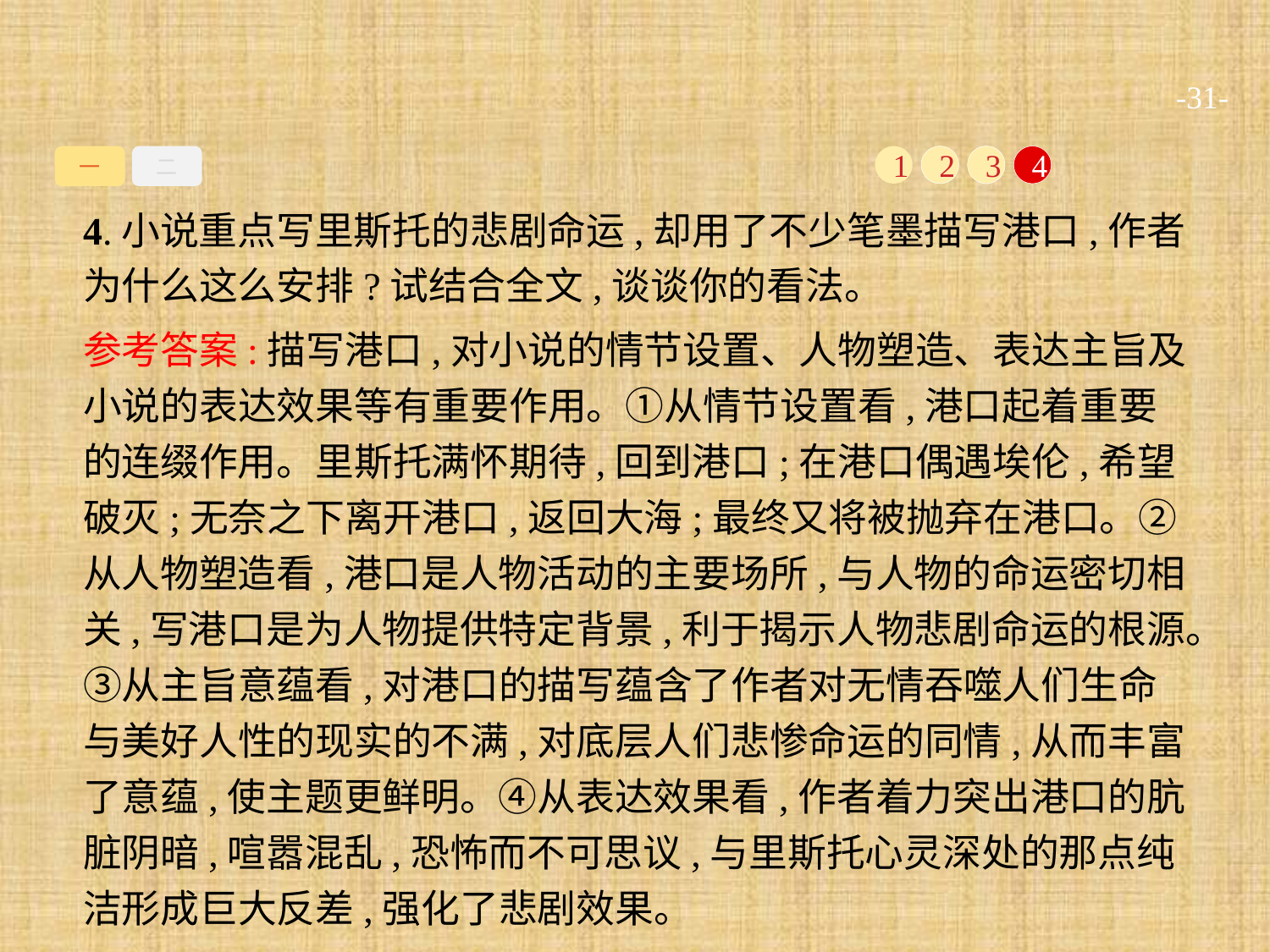

-31-
一
二
1
2
3
4
4.小说重点写里斯托的悲剧命运,却用了不少笔墨描写港口,作者为什么这么安排?试结合全文,谈谈你的看法。
参考答案:描写港口,对小说的情节设置、人物塑造、表达主旨及小说的表达效果等有重要作用。①从情节设置看,港口起着重要的连缀作用。里斯托满怀期待,回到港口;在港口偶遇埃伦,希望破灭;无奈之下离开港口,返回大海;最终又将被抛弃在港口。②从人物塑造看,港口是人物活动的主要场所,与人物的命运密切相关,写港口是为人物提供特定背景,利于揭示人物悲剧命运的根源。③从主旨意蕴看,对港口的描写蕴含了作者对无情吞噬人们生命与美好人性的现实的不满,对底层人们悲惨命运的同情,从而丰富了意蕴,使主题更鲜明。④从表达效果看,作者着力突出港口的肮脏阴暗,喧嚣混乱,恐怖而不可思议,与里斯托心灵深处的那点纯洁形成巨大反差,强化了悲剧效果。